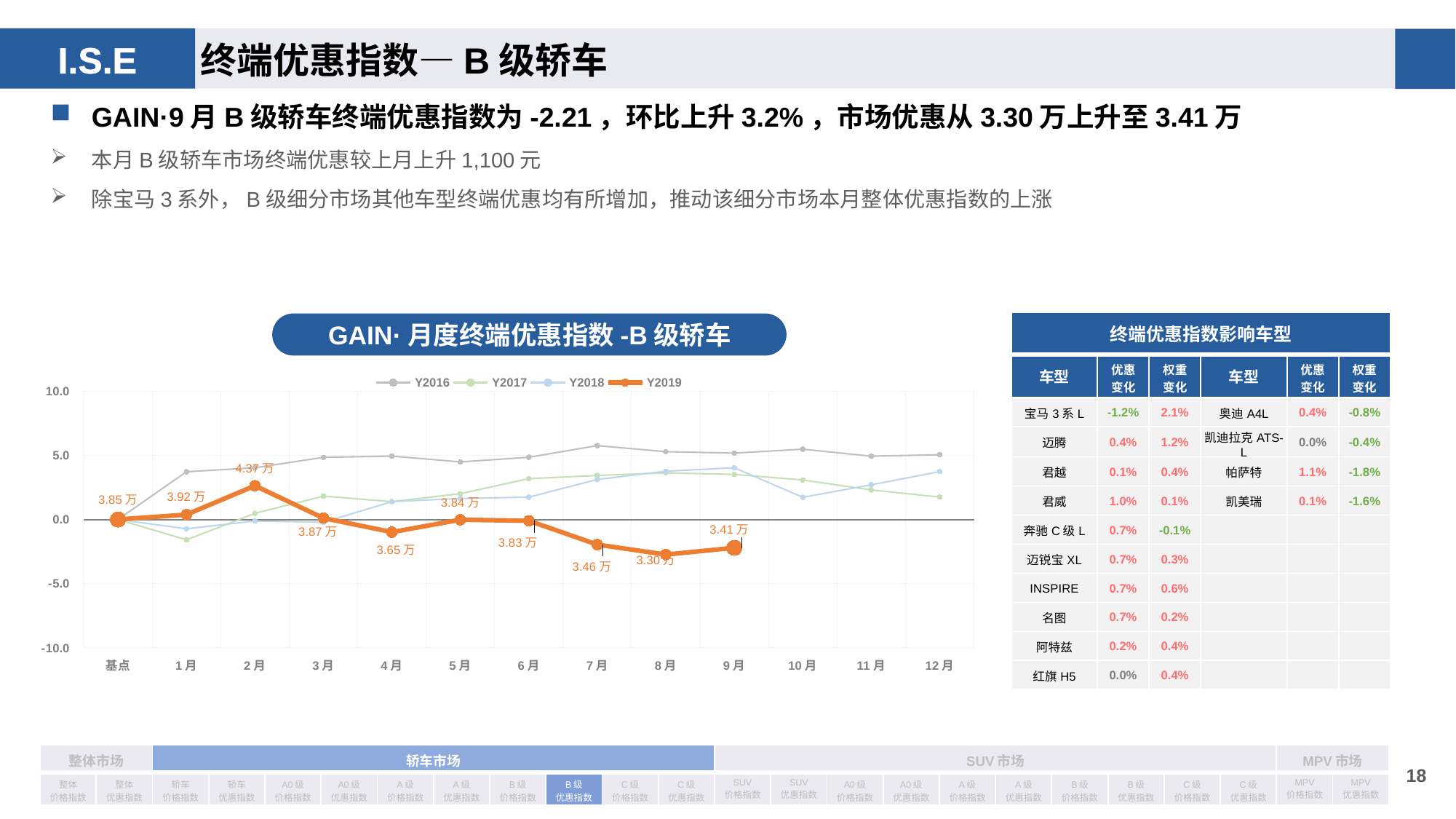

终端优惠指数—B级轿车
GAIN·9月B级轿车终端优惠指数为-2.21，环比上升3.2%，市场优惠从3.30万上升至3.41万
本月B级轿车市场终端优惠较上月上升1,100元
除宝马3系外，B级细分市场其他车型终端优惠均有所增加，推动该细分市场本月整体优惠指数的上涨
| 终端优惠指数影响车型 |  |  |  |  |  |
| --- | --- | --- | --- | --- | --- |
| 车型 | 优惠 变化 | 权重 变化 | 车型 | 优惠 变化 | 权重变化 |
| 宝马3系L | -1.2% | 2.1% | 奥迪A4L | 0.4% | -0.8% |
| 迈腾 | 0.4% | 1.2% | 凯迪拉克ATS-L | 0.0% | -0.4% |
| 君越 | 0.1% | 0.4% | 帕萨特 | 1.1% | -1.8% |
| 君威 | 1.0% | 0.1% | 凯美瑞 | 0.1% | -1.6% |
| 奔驰C级L | 0.7% | -0.1% |  |  |  |
| 迈锐宝XL | 0.7% | 0.3% |  |  |  |
| INSPIRE | 0.7% | 0.6% |  |  |  |
| 名图 | 0.7% | 0.2% |  |  |  |
| 阿特兹 | 0.2% | 0.4% |  |  |  |
| 红旗H5 | 0.0% | 0.4% |  |  |  |
GAIN·月度终端优惠指数-B级轿车

### Chart

| Category | Y2016 | Y2017 | Y2018 | Y2019 |
|---|---|---|---|---|
| 基点 | 0.0 | 0.0 | 0.0 | 0.0 |
| 1月 | 3.719821207952931 | -1.59 | -0.73 | 0.38 |
| 2月 | 4.031631111281606 | 0.48 | -0.12 | 2.63 |
| 3月 | 4.842594069858741 | 1.82 | -0.22 | 0.11 |
| 4月 | 4.937300007811948 | 1.39 | 1.39 | -0.99 |
| 5月 | 4.488072110258426 | 2.01 | 1.64 | -0.02 |
| 6月 | 4.848385810565055 | 3.18 | 1.74 | -0.1 |
| 7月 | 5.755123966908608 | 3.43 | 3.12 | -1.96 |
| 8月 | 5.284757209918464 | 3.63 | 3.76 | -2.74 |
| 9月 | 5.169231331130548 | 3.51 | 4.03 | -2.21 |
| 10月 | 5.477557432539749 | 3.08 | 1.73 | None |
| 11月 | 4.931629355910627 | 2.3 | 2.7 | None |
| 12月 | 5.046406004201519 | 1.75 | 3.73 | None |
| 整体市场 |  | 轿车市场 |  |  |  |  |  |  |  |  |  | SUV市场 |  |  |  |  |  |  |  |  |  | MPV市场 |  |
| --- | --- | --- | --- | --- | --- | --- | --- | --- | --- | --- | --- | --- | --- | --- | --- | --- | --- | --- | --- | --- | --- | --- | --- |
| 整体 价格指数 | 整体 优惠指数 | 轿车 价格指数 | 轿车 优惠指数 | A0级 价格指数 | A0级 优惠指数 | A级 价格指数 | A级 优惠指数 | B级 价格指数 | B级 优惠指数 | C级 价格指数 | C级 优惠指数 | SUV 价格指数 | SUV 优惠指数 | A0级 价格指数 | A0级 优惠指数 | A级 价格指数 | A级 优惠指数 | B级 价格指数 | B级 优惠指数 | C级 价格指数 | C级 优惠指数 | MPV 价格指数 | MPV 优惠指数 |
18